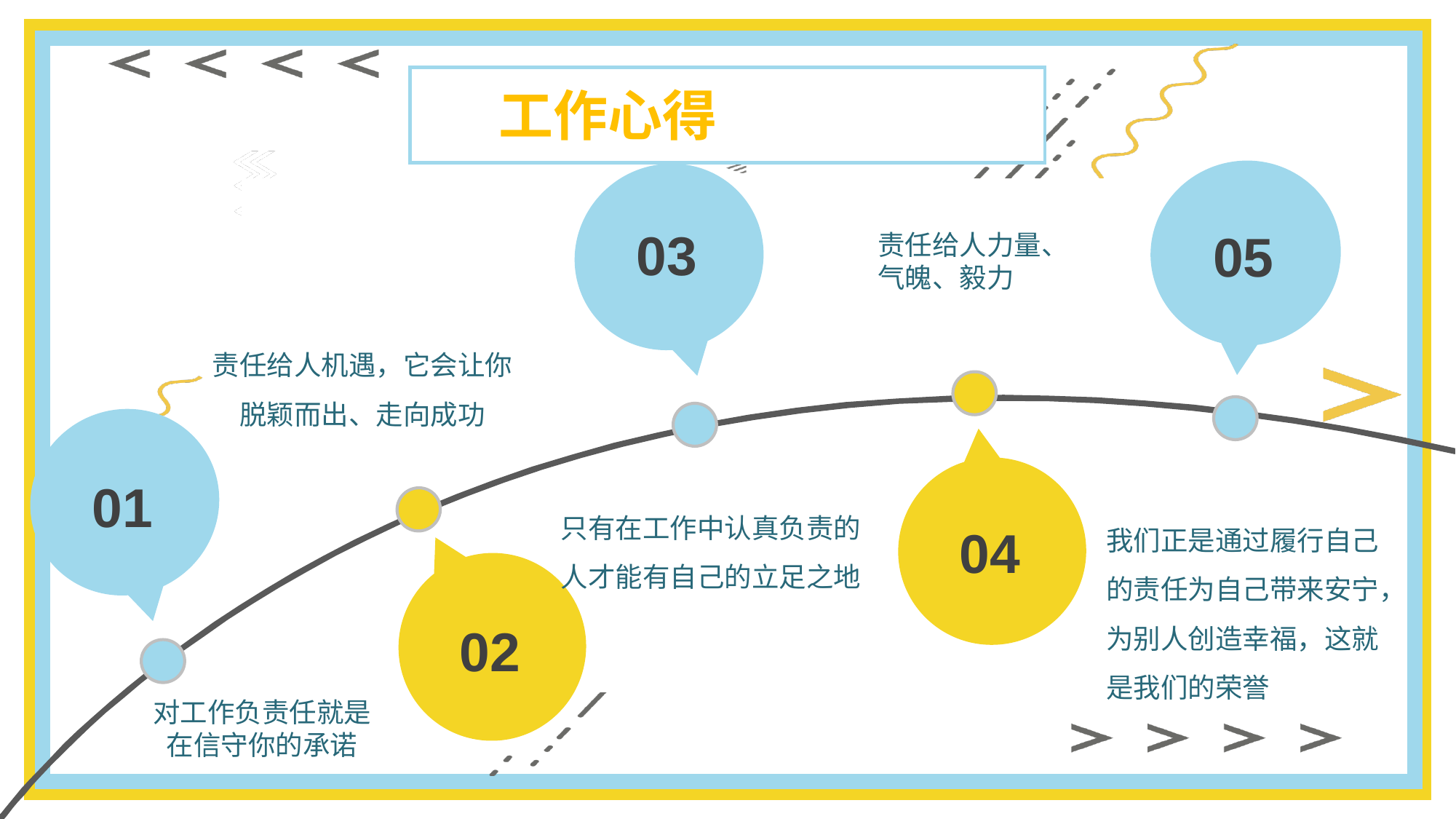

工作心得

03
05
责任给人力量、气魄、毅力
责任给人机遇，它会让你脱颖而出、走向成功

01

只有在工作中认真负责的人才能有自己的立足之地
我们正是通过履行自己的责任为自己带来安宁，为别人创造幸福，这就是我们的荣誉
04

02

对工作负责任就是在信守你的承诺